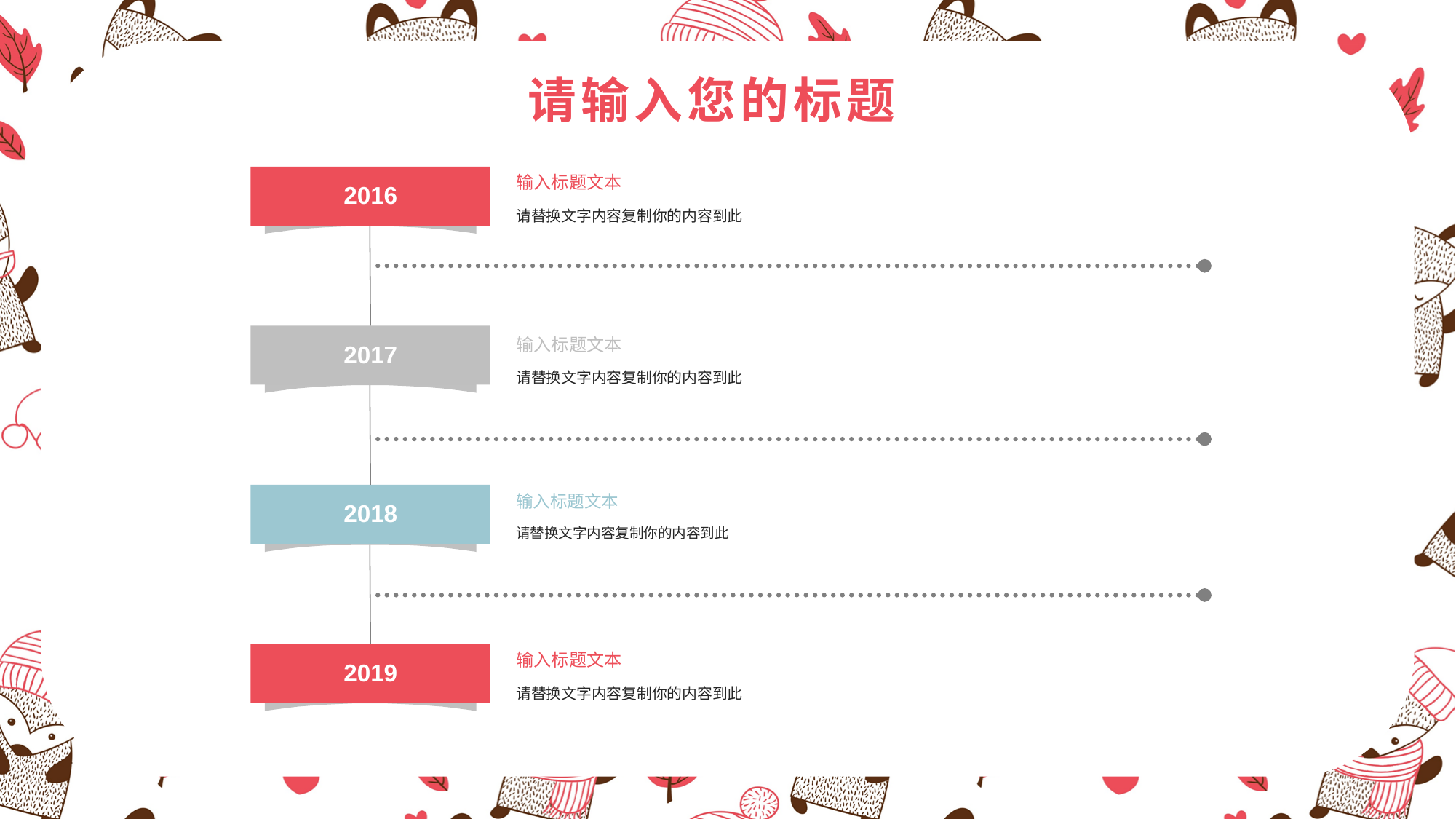

2016

输入标题文本
请替换文字内容复制你的内容到此

2017

输入标题文本
请替换文字内容复制你的内容到此

2018

输入标题文本
请替换文字内容复制你的内容到此

2019

输入标题文本
请替换文字内容复制你的内容到此